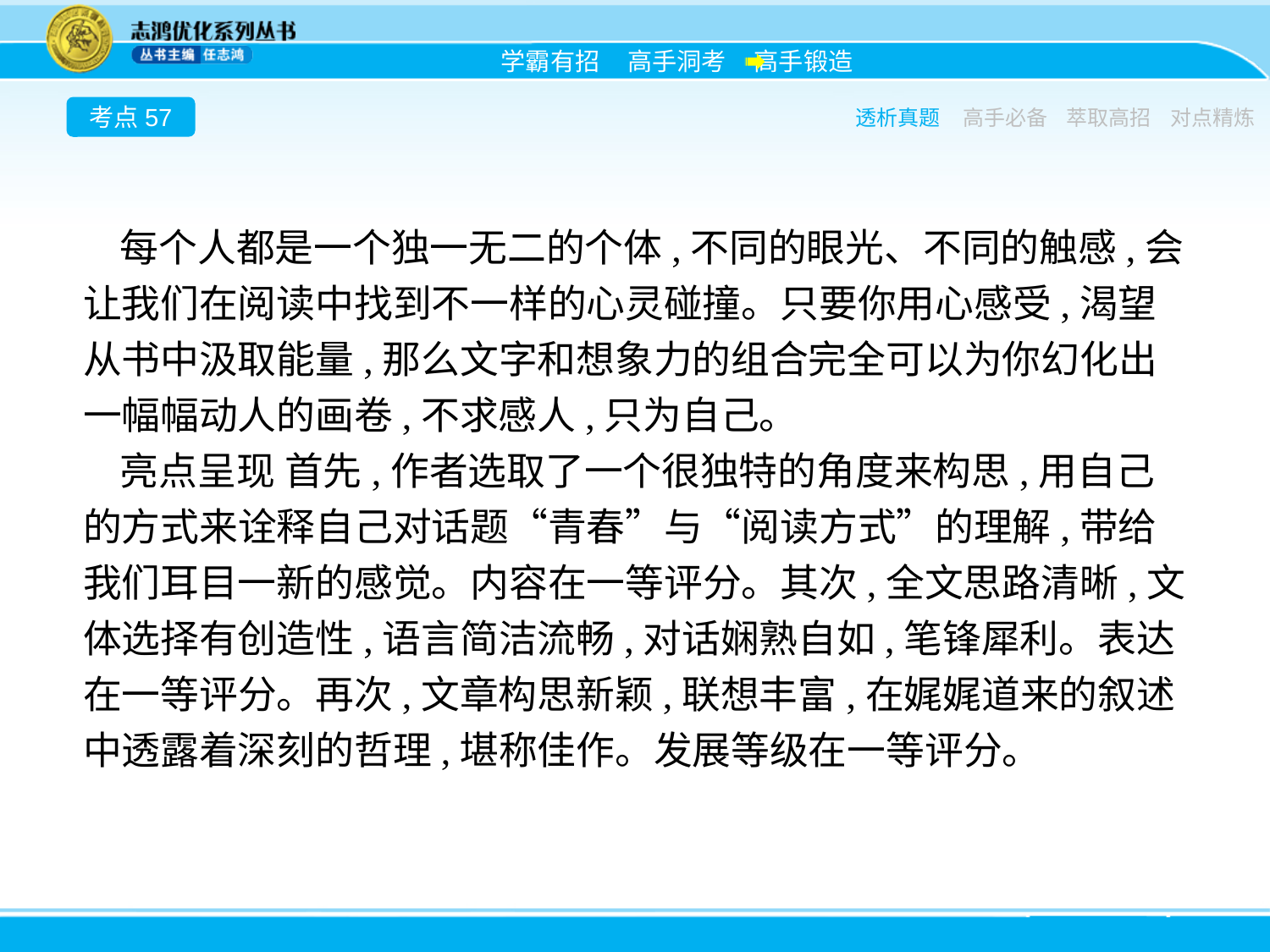

考点57
透析真题
高手必备
萃取高招
对点精炼
每个人都是一个独一无二的个体,不同的眼光、不同的触感,会让我们在阅读中找到不一样的心灵碰撞。只要你用心感受,渴望从书中汲取能量,那么文字和想象力的组合完全可以为你幻化出一幅幅动人的画卷,不求感人,只为自己。
亮点呈现 首先,作者选取了一个很独特的角度来构思,用自己的方式来诠释自己对话题“青春”与“阅读方式”的理解,带给我们耳目一新的感觉。内容在一等评分。其次,全文思路清晰,文体选择有创造性,语言简洁流畅,对话娴熟自如,笔锋犀利。表达在一等评分。再次,文章构思新颖,联想丰富,在娓娓道来的叙述中透露着深刻的哲理,堪称佳作。发展等级在一等评分。